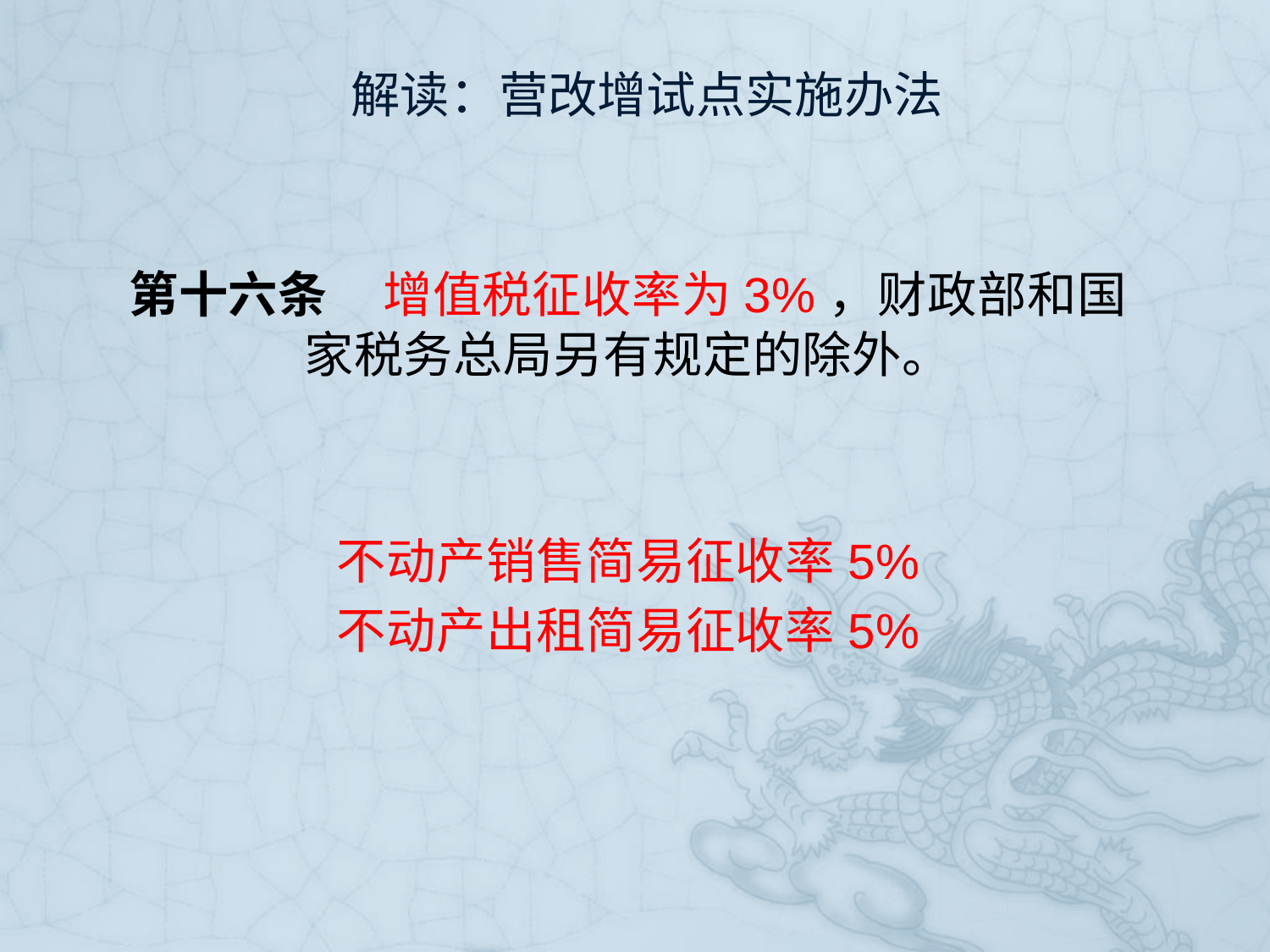

# 解读：营改增试点实施办法

第十六条	增值税征收率为3%，财政部和国家税务总局另有规定的除外。

不动产销售简易征收率5%
不动产出租简易征收率5%